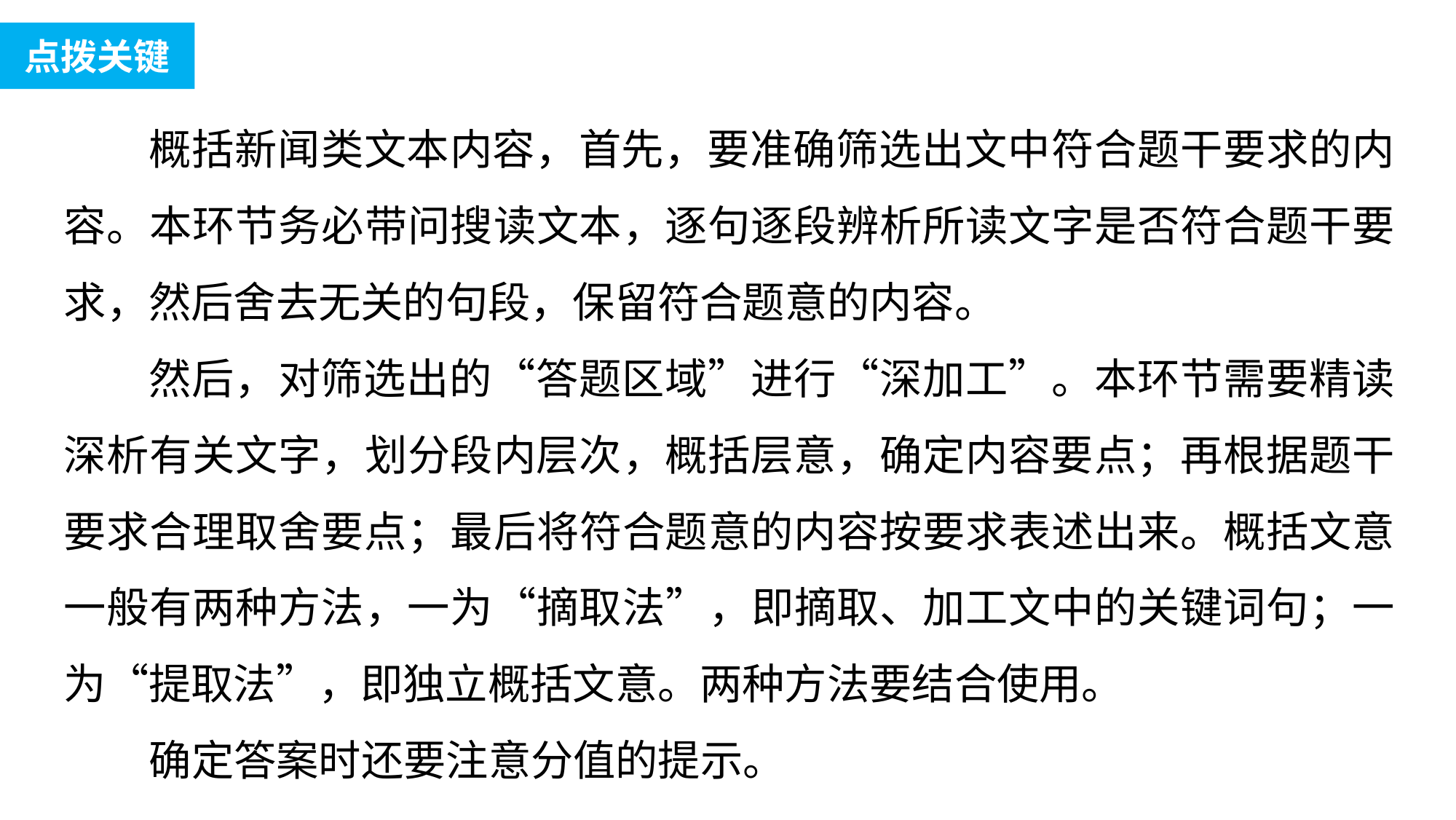

点拨关键
概括新闻类文本内容，首先，要准确筛选出文中符合题干要求的内容。本环节务必带问搜读文本，逐句逐段辨析所读文字是否符合题干要求，然后舍去无关的句段，保留符合题意的内容。
然后，对筛选出的“答题区域”进行“深加工”。本环节需要精读深析有关文字，划分段内层次，概括层意，确定内容要点；再根据题干要求合理取舍要点；最后将符合题意的内容按要求表述出来。概括文意一般有两种方法，一为“摘取法”，即摘取、加工文中的关键词句；一为“提取法”，即独立概括文意。两种方法要结合使用。
确定答案时还要注意分值的提示。